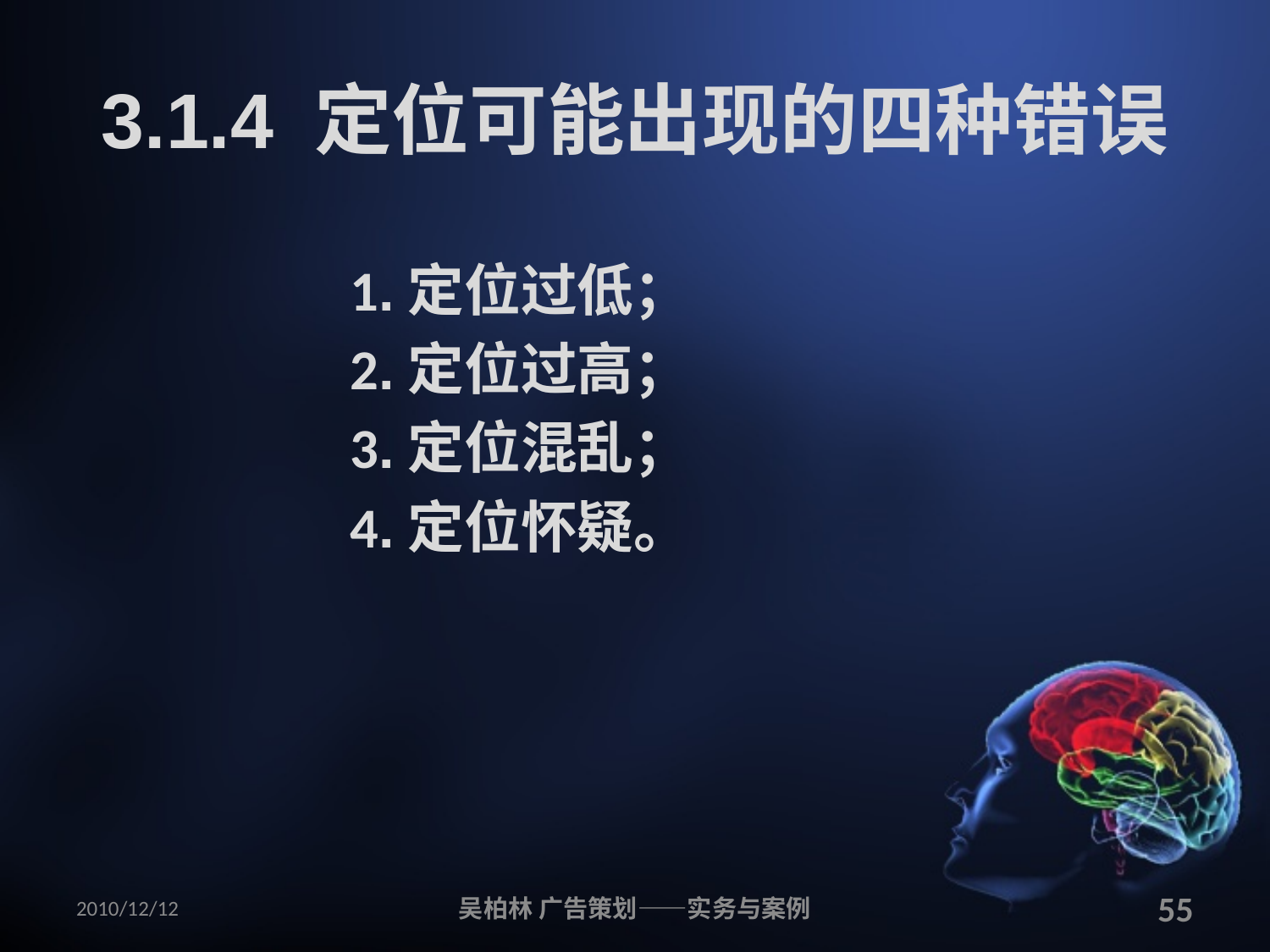

# 3.1.4 定位可能出现的四种错误
1.定位过低；
2.定位过高；
3.定位混乱；
4.定位怀疑。

2010/12/12
吴柏林 广告策划——实务与案例
55